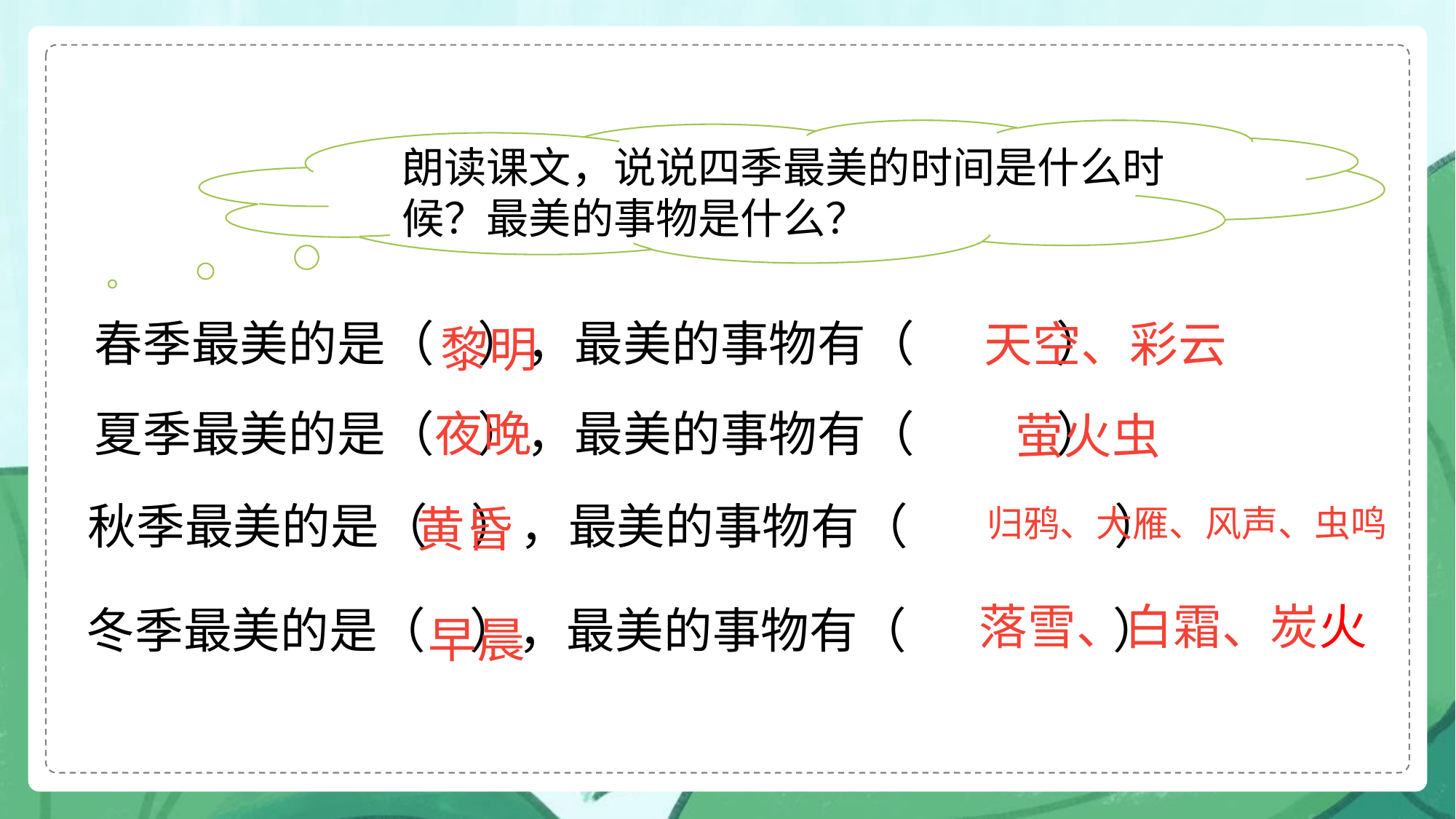

朗读课文，说说四季最美的时间是什么时候？最美的事物是什么？

春季最美的是（    ），最美的事物有（             ）
天空、彩云
黎明
夜晚
夏季最美的是（    ），最美的事物有（             ）
萤火虫
秋季最美的是（    ），最美的事物有（                   ）
黄昏
归鸦、大雁、风声、虫鸣
落雪、白霜、炭火
冬季最美的是（    ），最美的事物有（                   ）
早晨